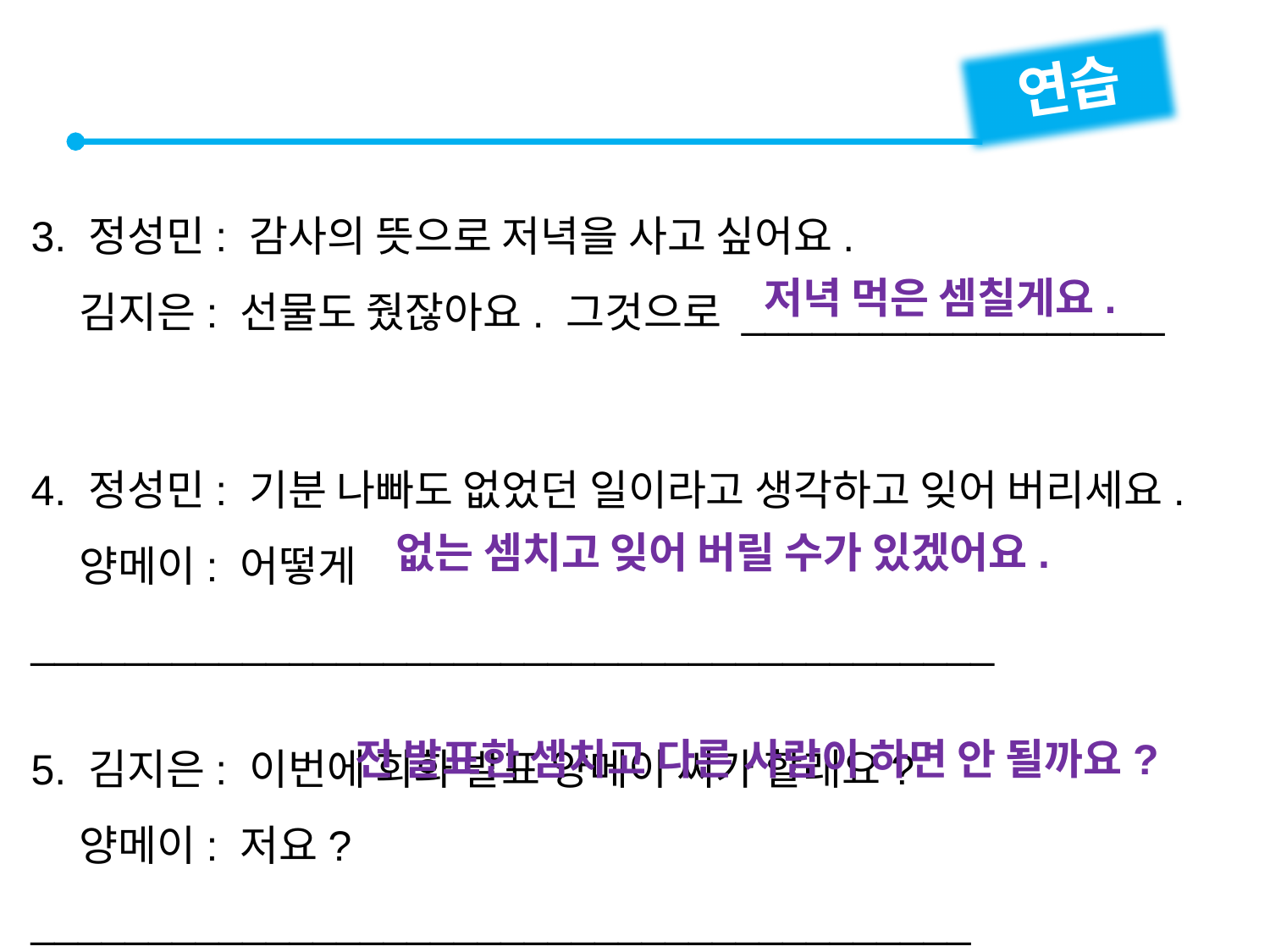

연습
3. 정성민: 감사의 뜻으로 저녁을 사고 싶어요.
    김지은: 선물도 줬잖아요. 그것으로 __________________

4. 정성민: 기분 나빠도 없었던 일이라고 생각하고 잊어 버리세요.
    양메이: 어떻게_________________________________________

5. 김지은: 이번에 회화 발표 양메이 씨가 할래요?
    양메이: 저요?________________________________________

저녁 먹은 셈칠게요.
없는 셈치고 잊어 버릴 수가 있겠어요.
전 발표한 셈치고 다른 사람이 하면 안 될까요?